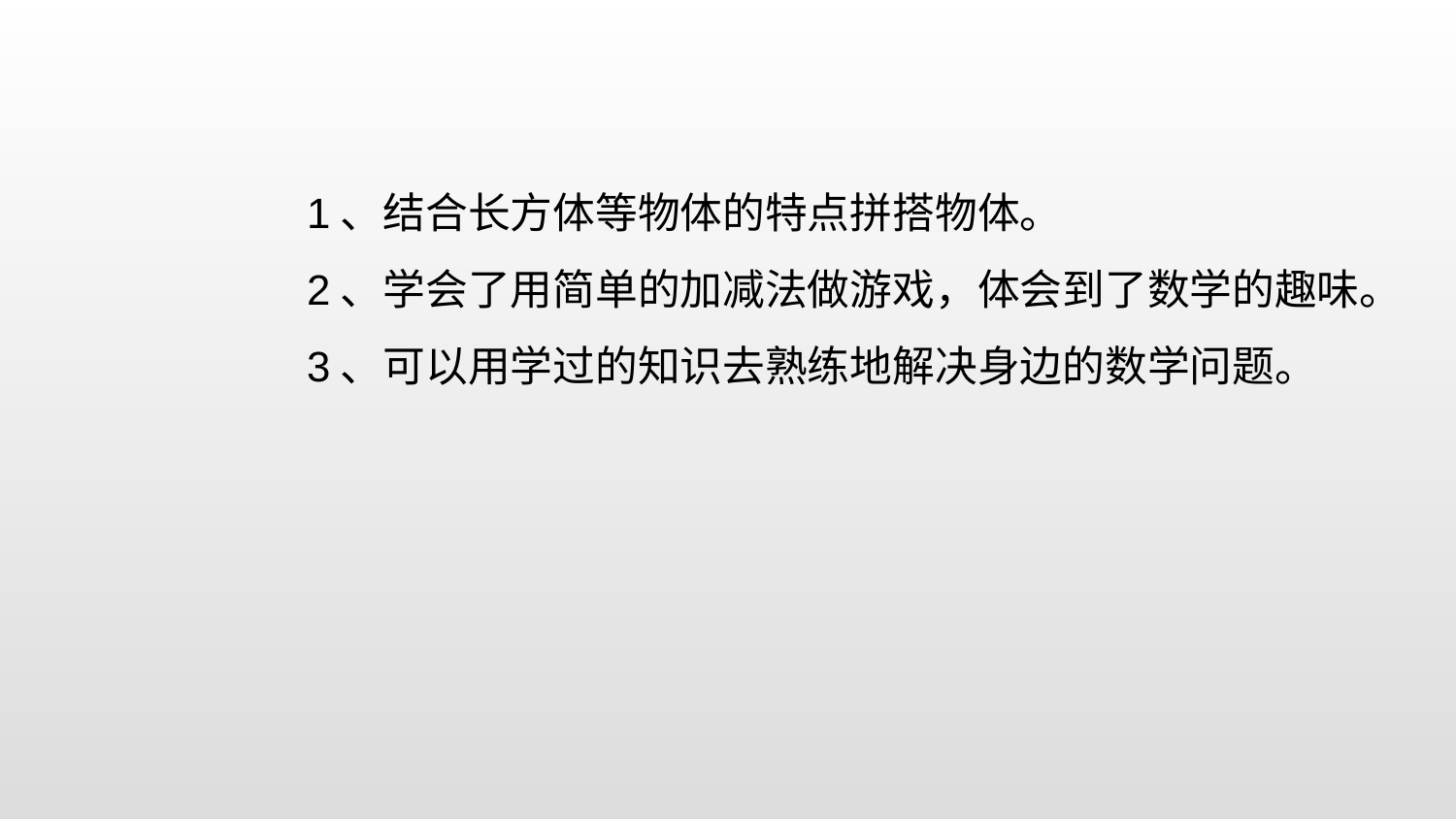

1、结合长方体等物体的特点拼搭物体。
2、学会了用简单的加减法做游戏，体会到了数学的趣味。
3、可以用学过的知识去熟练地解决身边的数学问题。